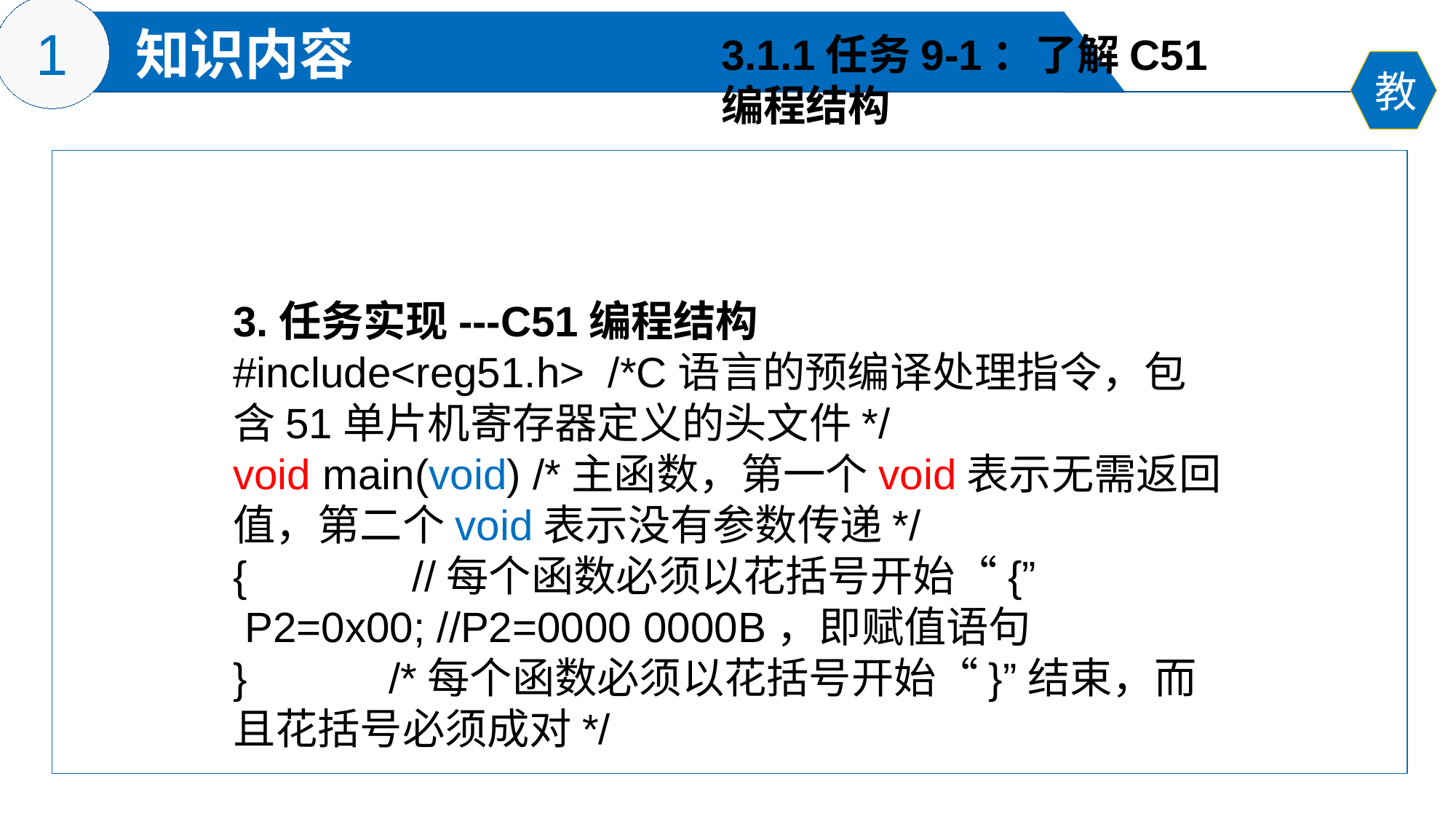

3.1.1任务9-1：了解C51
编程结构
3.任务实现---C51编程结构
#include<reg51.h>  /*C语言的预编译处理指令，包含51单片机寄存器定义的头文件*/
void main(void) /*主函数，第一个void表示无需返回值，第二个void表示没有参数传递*/
{              //每个函数必须以花括号开始“{”
 P2=0x00; //P2=0000 0000B，即赋值语句
}            /*每个函数必须以花括号开始“}”结束，而且花括号必须成对*/